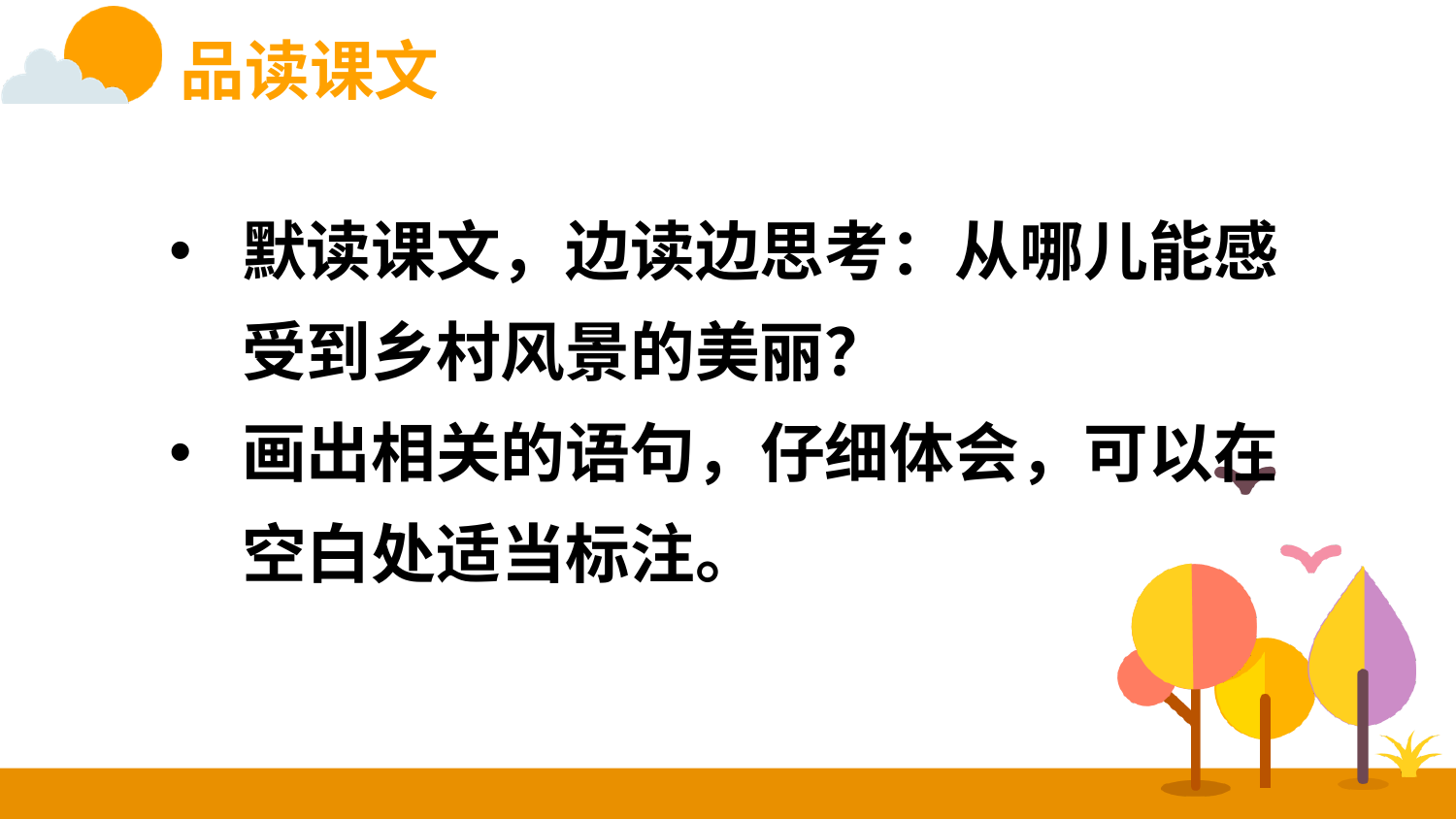

品读课文
默读课文，边读边思考：从哪儿能感受到乡村风景的美丽？
画出相关的语句，仔细体会，可以在空白处适当标注。